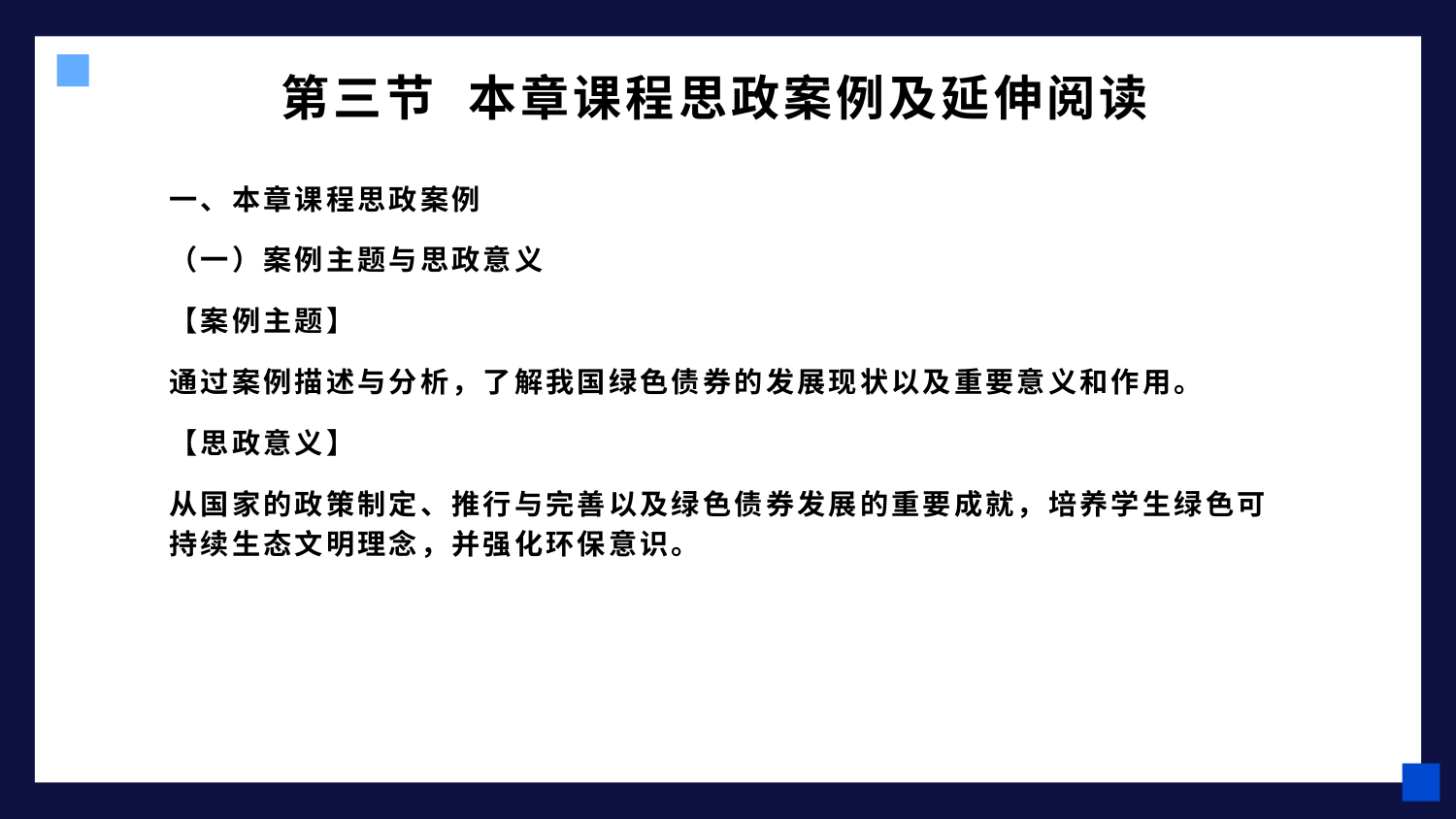

# 第三节  本章课程思政案例及延伸阅读
一、本章课程思政案例
（一）案例主题与思政意义
【案例主题】
通过案例描述与分析，了解我国绿色债券的发展现状以及重要意义和作用。
【思政意义】
从国家的政策制定、推行与完善以及绿色债券发展的重要成就，培养学生绿色可持续生态文明理念，并强化环保意识。